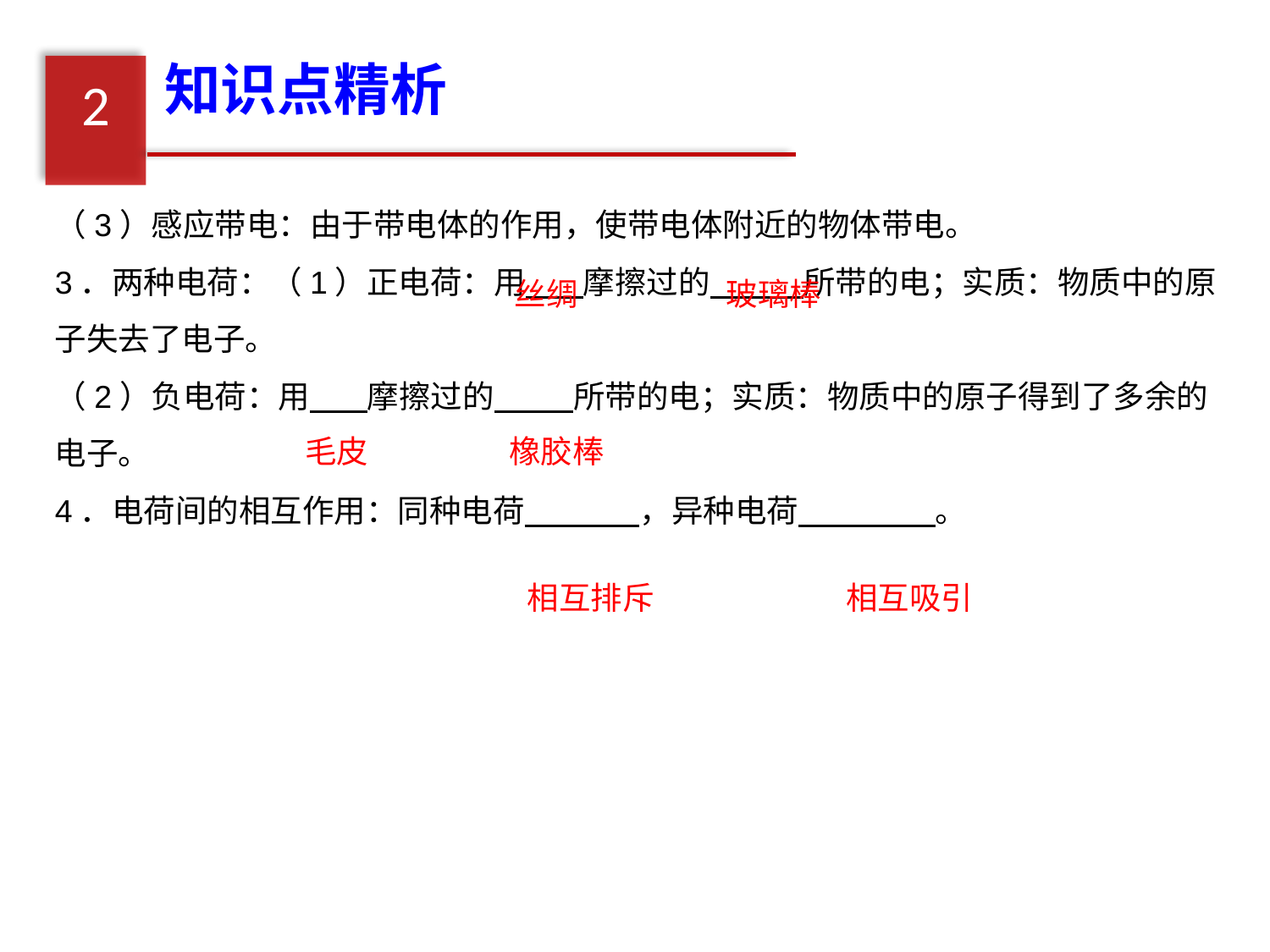

知识点精析

2
（3）感应带电：由于带电体的作用，使带电体附近的物体带电。
3．两种电荷：（1）正电荷：用        摩擦过的             所带的电；实质：物质中的原子失去了电子。
（2）负电荷：用        摩擦过的           所带的电；实质：物质中的原子得到了多余的电子。
4．电荷间的相互作用：同种电荷                ，异种电荷                   。
丝绸
玻璃棒
毛皮
橡胶棒
相互排斥
相互吸引